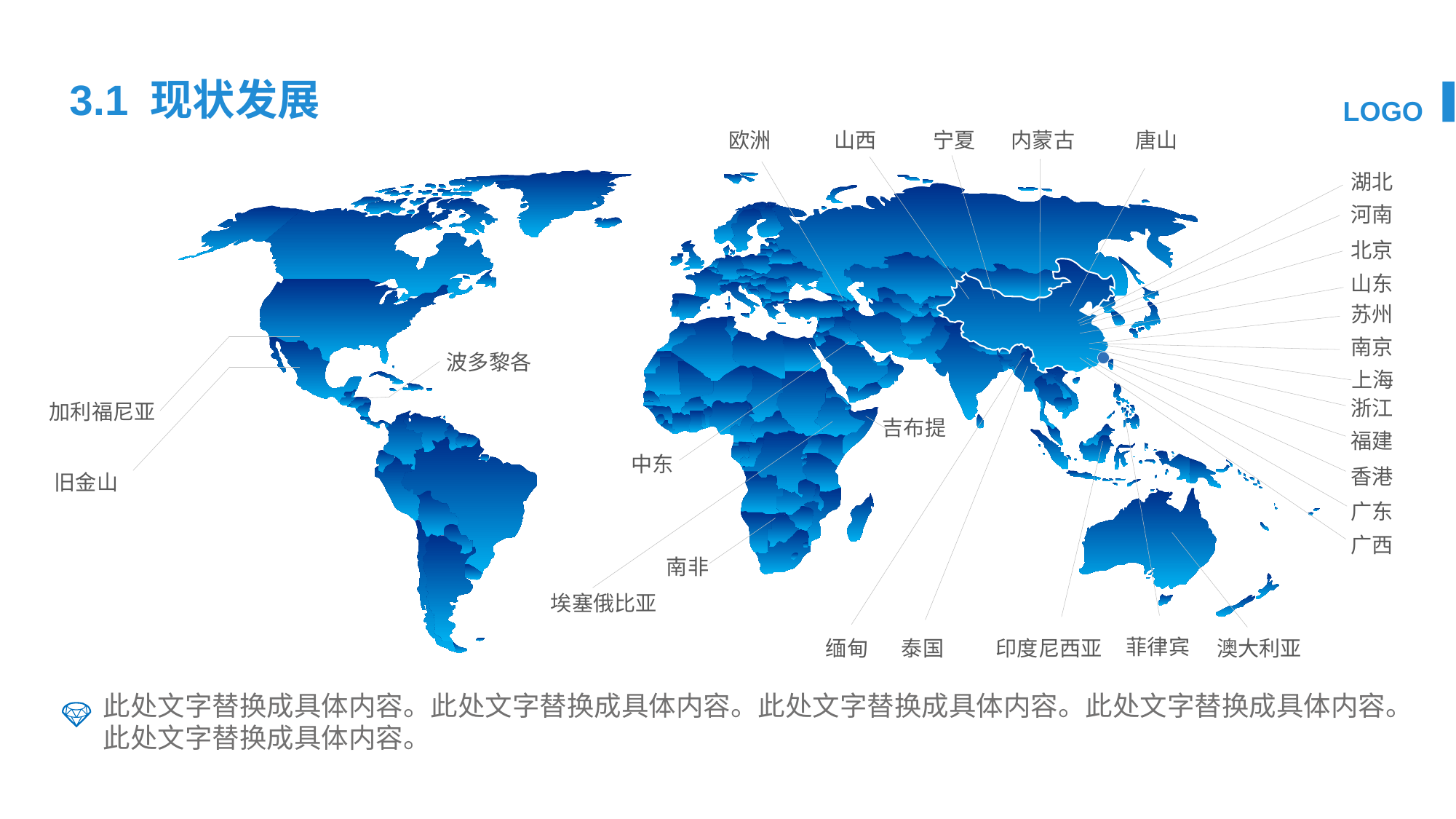

3.1 现状发展
内蒙古
欧洲
山西
宁夏
唐山
湖北
河南
北京
山东
苏州
南京
波多黎各

上海
浙江
加利福尼亚
吉布提
福建
中东
香港
旧金山
广东
广西
南非
埃塞俄比亚
菲律宾
印度尼西亚
缅甸
泰国
澳大利亚

此处文字替换成具体内容。此处文字替换成具体内容。此处文字替换成具体内容。此处文字替换成具体内容。此处文字替换成具体内容。